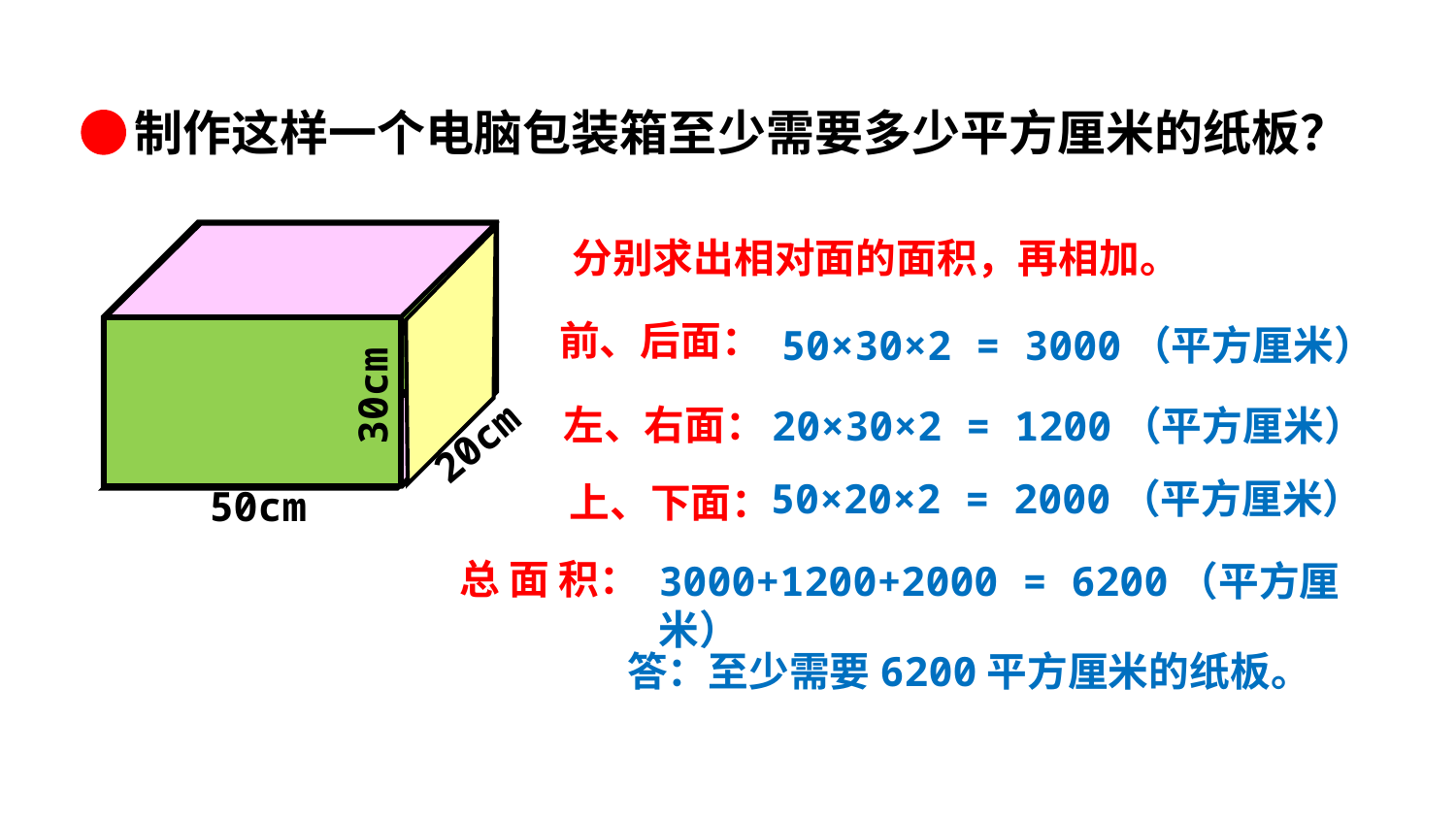

制作这样一个电脑包装箱至少需要多少平方厘米的纸板？

  分别求出相对面的面积，再相加。

前、后面：
30cm
50×30×2 = 3000（平方厘米）

20cm
左、右面：
20×30×2 = 1200（平方厘米）

50×20×2 = 2000（平方厘米）
上、下面：
50cm
总 面 积：
3000+1200+2000 = 6200（平方厘米）
答：至少需要6200平方厘米的纸板。